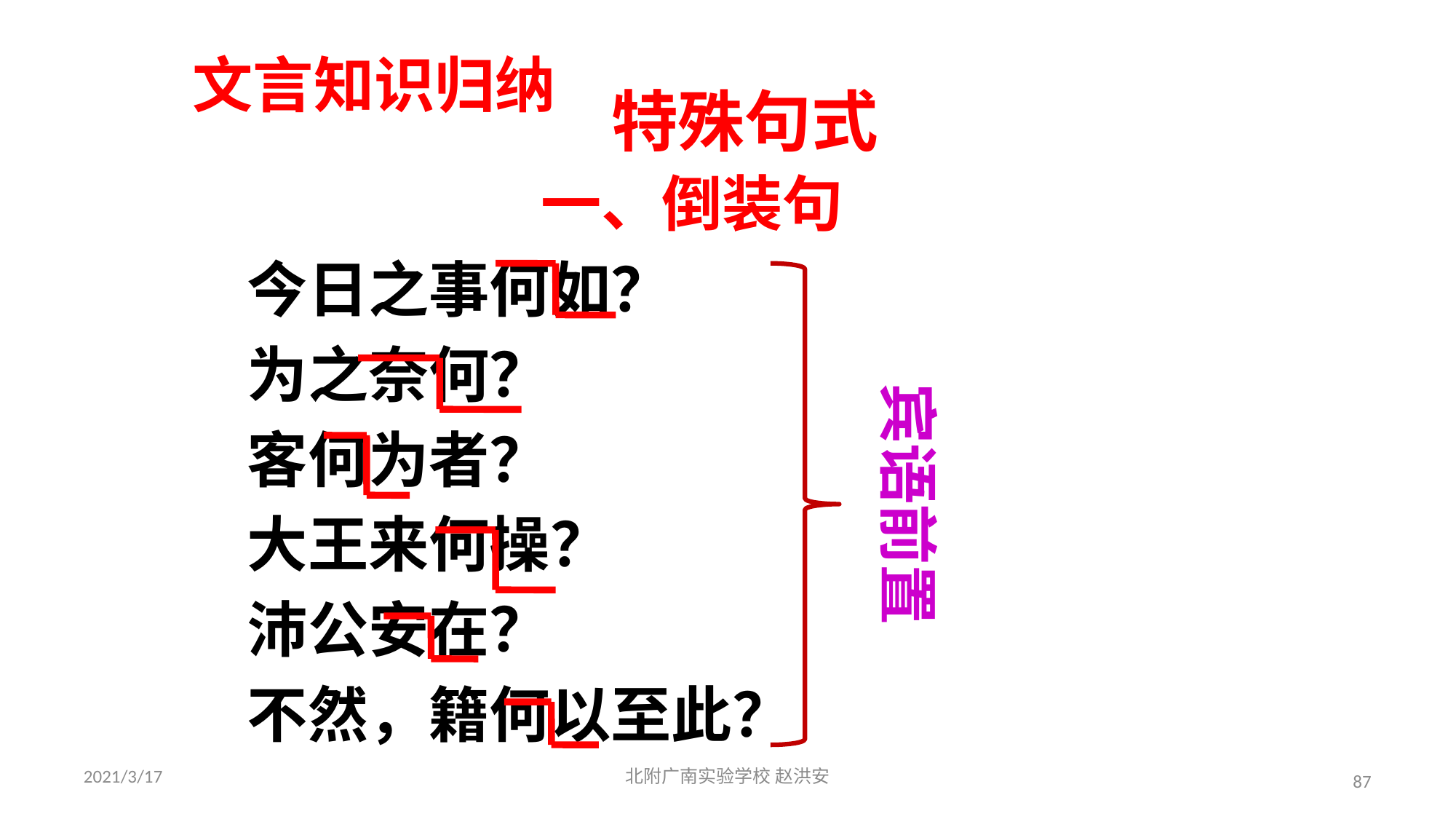

文言知识归纳
特殊句式
一、倒装句
今日之事何如？
为之奈何？
客何为者？
大王来何操？
沛公安在？
不然，籍何以至此？

宾语前置

2021/3/17
北附广南实验学校 赵洪安
87